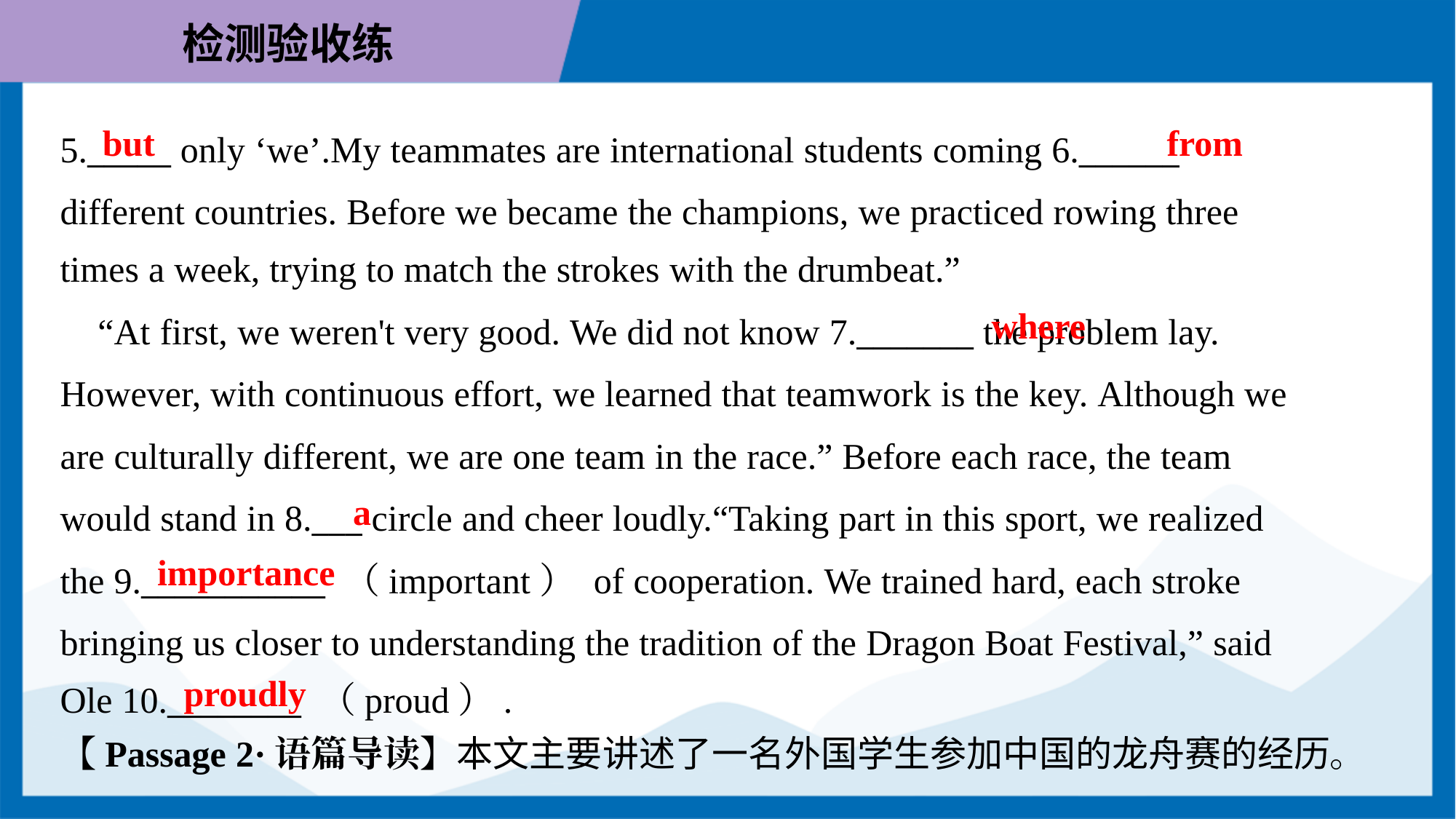

but
from
5._____ only ‘we’.My teammates are international students coming 6.______
different countries. Before we became the champions, we practiced rowing three
times a week, trying to match the strokes with the drumbeat.”
where
    “At first, we weren't very good. We did not know 7._______ the problem lay.
However, with continuous effort, we learned that teamwork is the key. Although we
are culturally different, we are one team in the race.” Before each race, the team
would stand in 8.___ circle and cheer loudly.“Taking part in this sport, we realized
the 9.___________ （important） of cooperation. We trained hard, each stroke
bringing us closer to understanding the tradition of the Dragon Boat Festival,” said
Ole 10.________ （proud）.
a
importance
proudly
【Passage 2·语篇导读】本文主要讲述了一名外国学生参加中国的龙舟赛的经历。